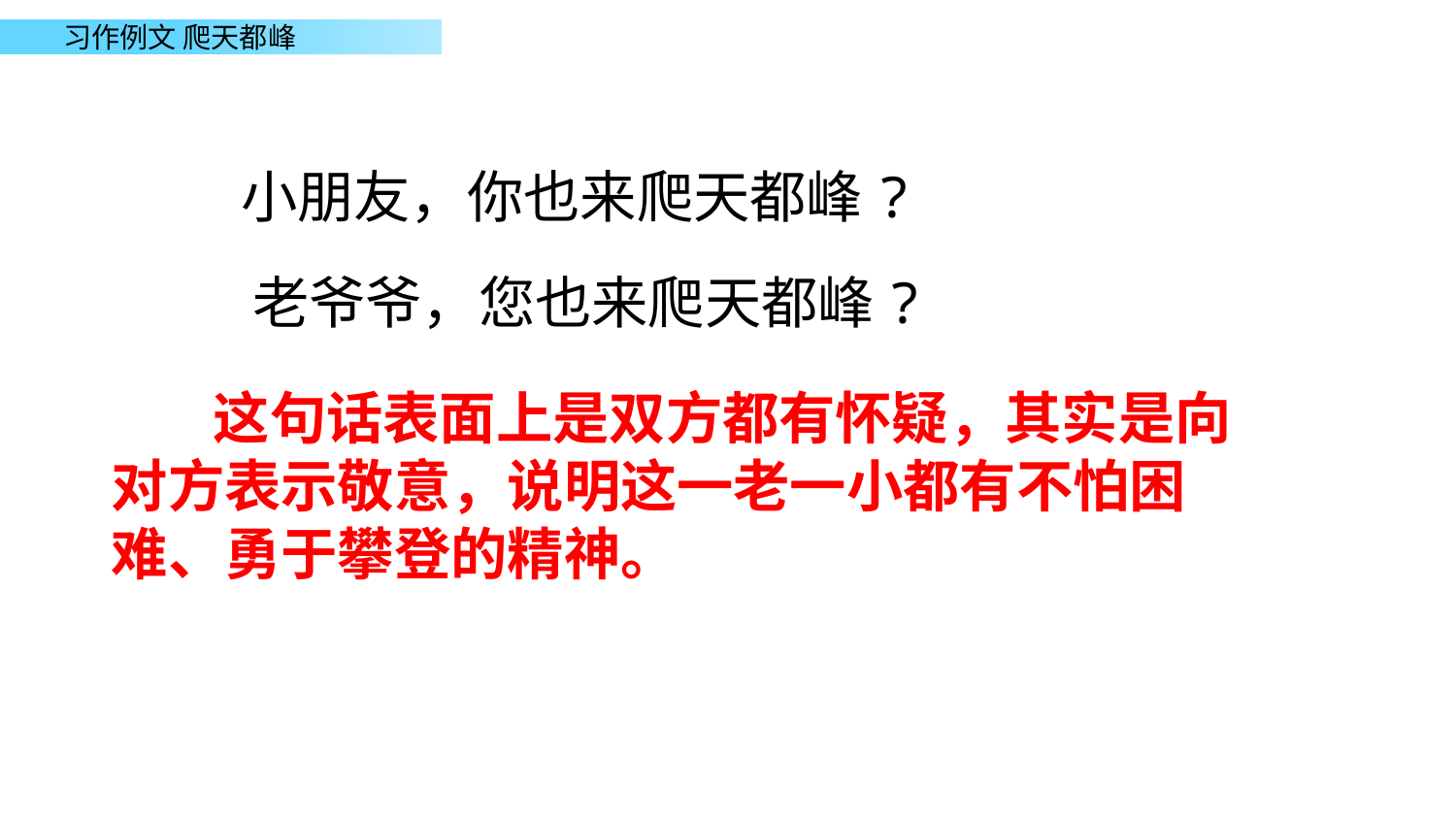

小朋友，你也来爬天都峰?
 老爷爷，您也来爬天都峰?
       这句话表面上是双方都有怀疑，其实是向对方表示敬意，说明这一老一小都有不怕困难、勇于攀登的精神。